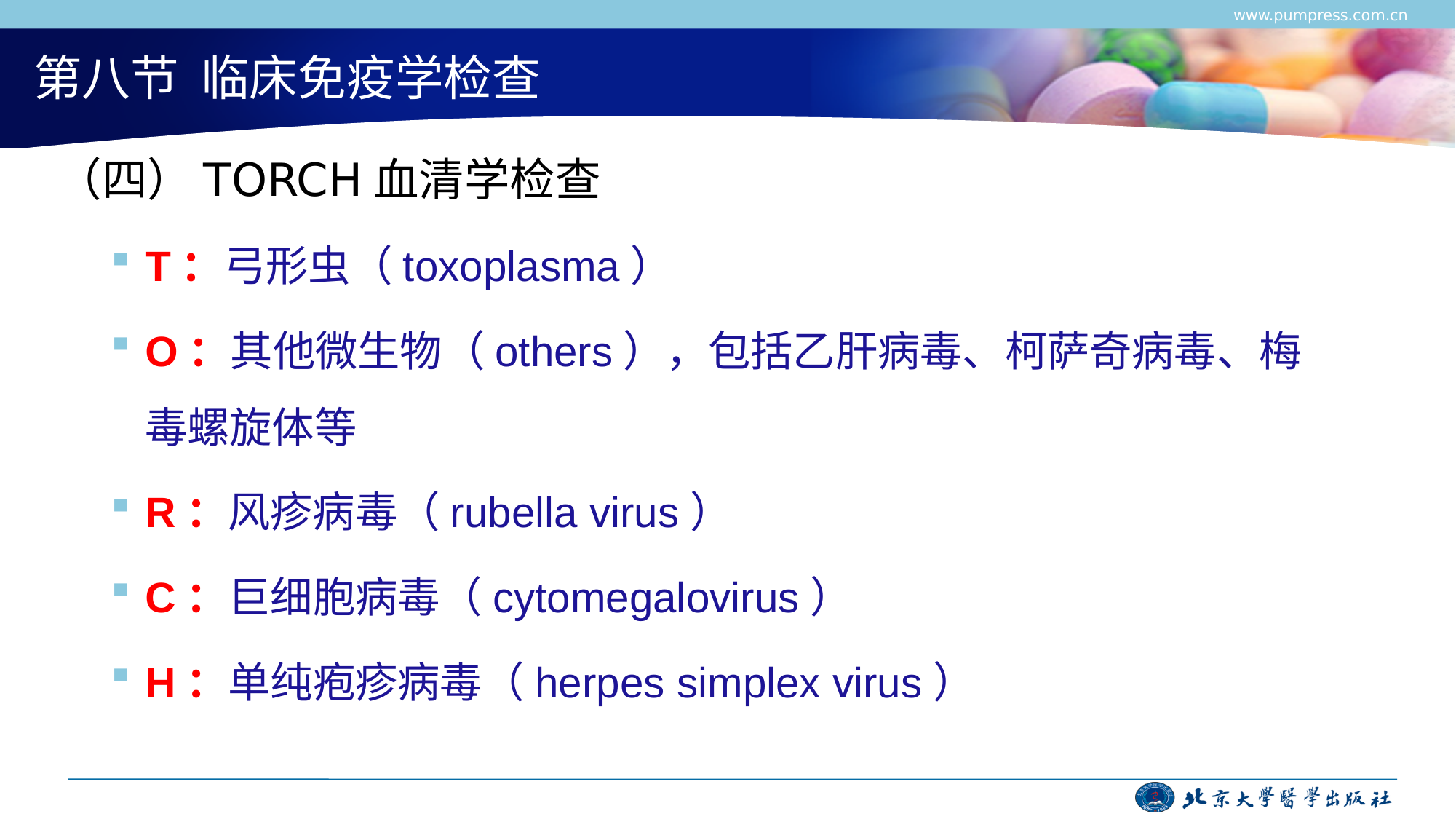

www.pumpress.com.cn
# 第八节  临床免疫学检查
（四）TORCH血清学检查
T：弓形虫（toxoplasma）
O：其他微生物（others），包括乙肝病毒、柯萨奇病毒、梅毒螺旋体等
R：风疹病毒（rubella virus）
C：巨细胞病毒（cytomegalovirus）
H：单纯疱疹病毒（herpes simplex virus）